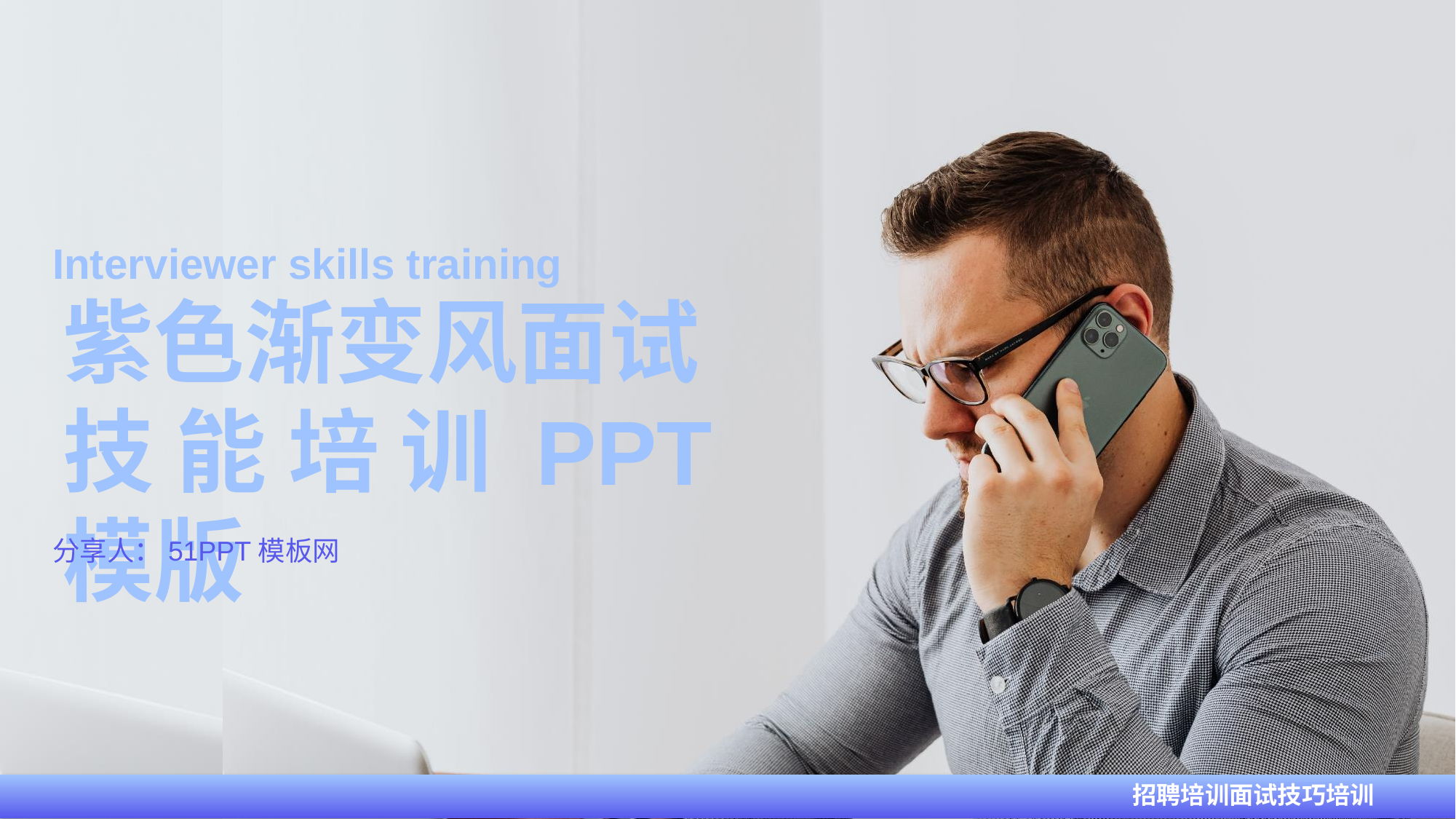

Interviewer skills training
紫色渐变风面试
技能培训PPT模版
分享人：51PPT模板网

招聘培训面试技巧培训